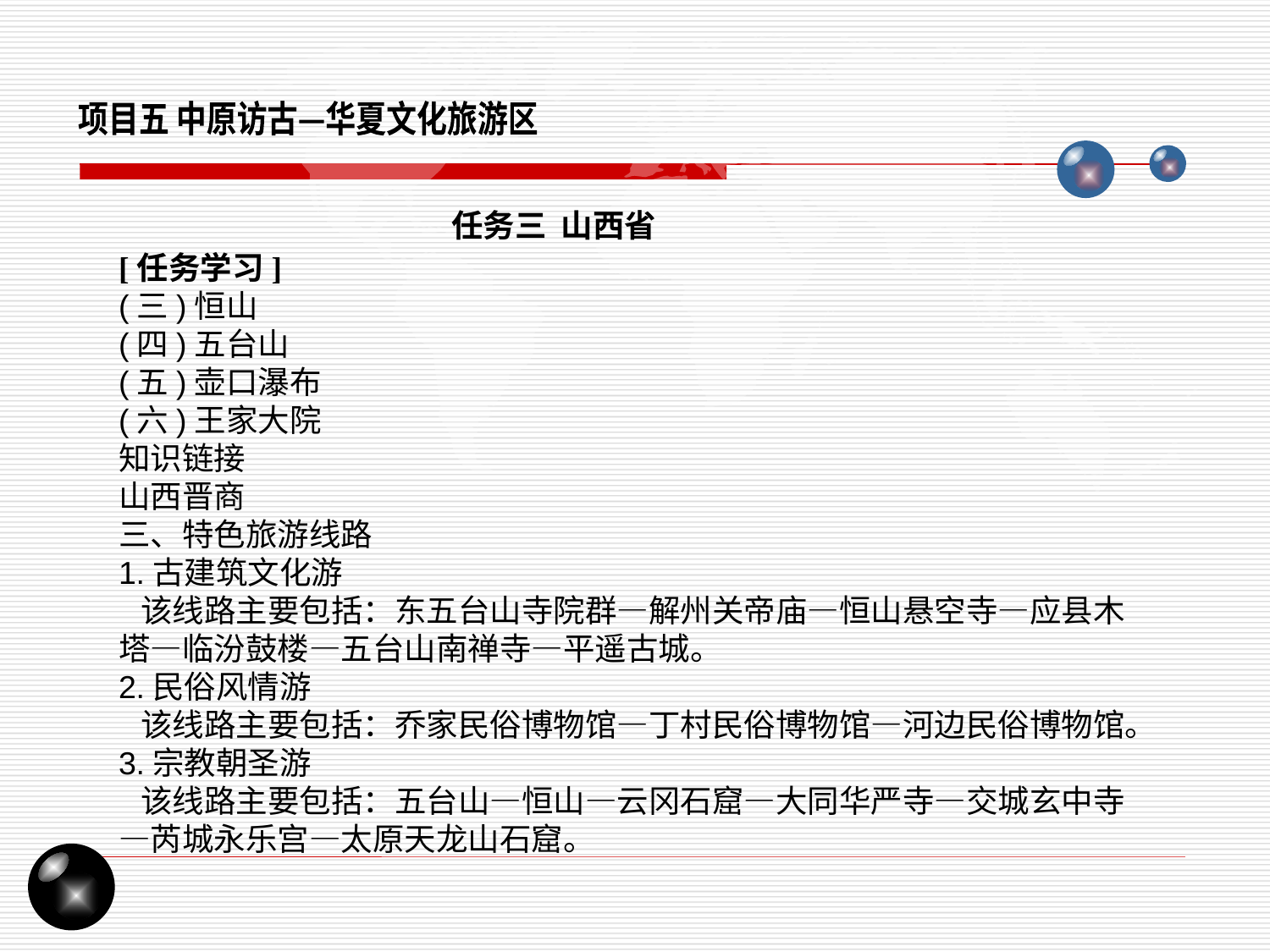

项目五 中原访古—华夏文化旅游区
任务三  山西省

[任务学习]
(三)恒山
(四)五台山
(五)壶口瀑布
(六)王家大院
知识链接
山西晋商
三、特色旅游线路
1.古建筑文化游
  该线路主要包括：东五台山寺院群—解州关帝庙—恒山悬空寺—应县木塔—临汾鼓楼—五台山南禅寺—平遥古城。
2.民俗风情游
  该线路主要包括：乔家民俗博物馆—丁村民俗博物馆—河边民俗博物馆。
3.宗教朝圣游
  该线路主要包括：五台山—恒山—云冈石窟—大同华严寺—交城玄中寺—芮城永乐宫—太原天龙山石窟。